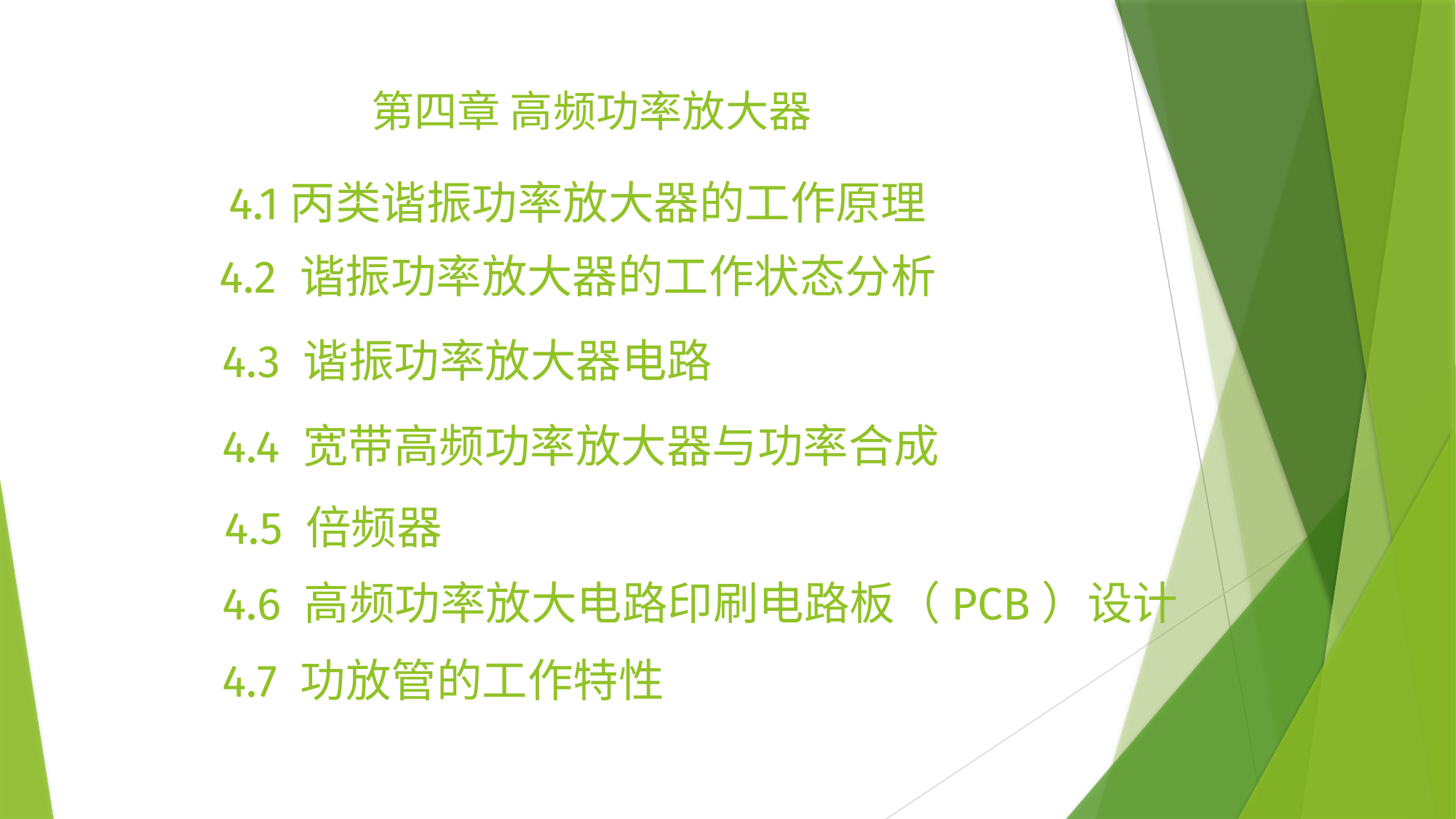

# 第四章 高频功率放大器
4.1丙类谐振功率放大器的工作原理
4.2 谐振功率放大器的工作状态分析
4.3 谐振功率放大器电路
4.4 宽带高频功率放大器与功率合成
4.5 倍频器
4.6 高频功率放大电路印刷电路板（PCB）设计
4.7 功放管的工作特性